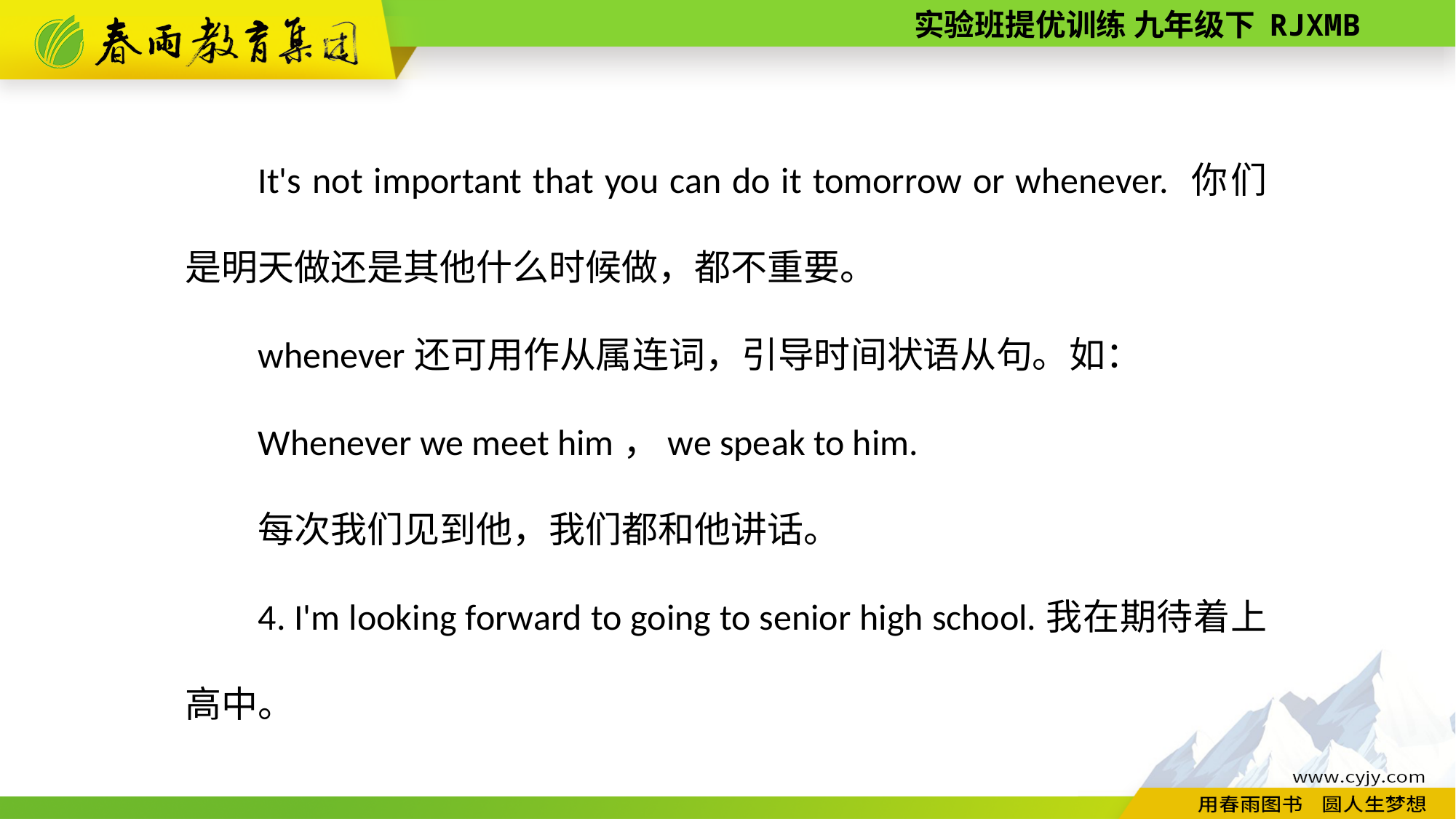

It's not important that you can do it tomorrow or whenever. 你们是明天做还是其他什么时候做，都不重要。
whenever还可用作从属连词，引导时间状语从句。如：
Whenever we meet him，we speak to him.
每次我们见到他，我们都和他讲话。
4. I'm looking forward to going to senior high school.我在期待着上高中。